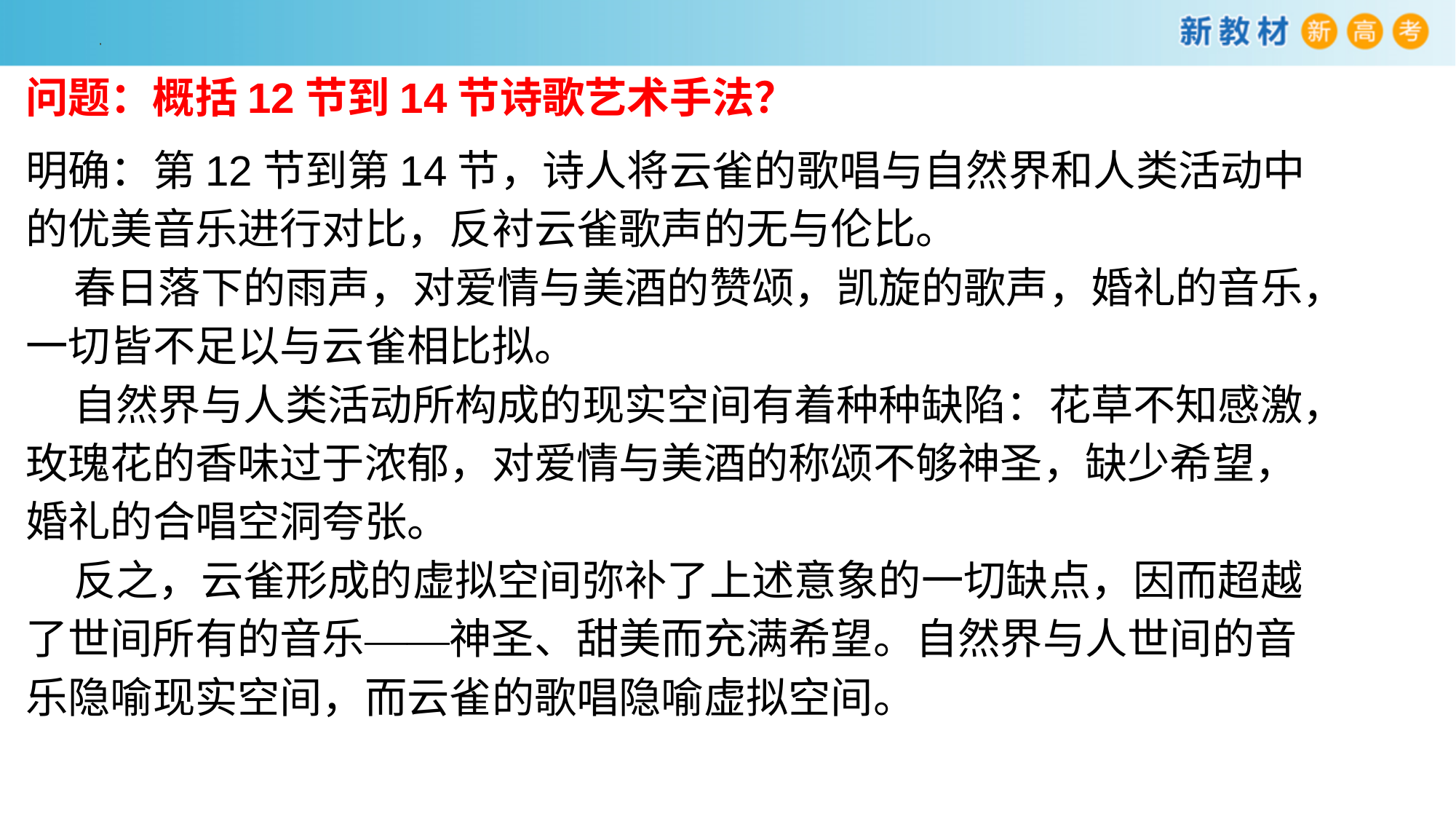

问题：概括12节到14节诗歌艺术手法？
明确：第12节到第14节，诗人将云雀的歌唱与自然界和人类活动中的优美音乐进行对比，反衬云雀歌声的无与伦比。
    春日落下的雨声，对爱情与美酒的赞颂，凯旋的歌声，婚礼的音乐，一切皆不足以与云雀相比拟。
    自然界与人类活动所构成的现实空间有着种种缺陷：花草不知感激，玫瑰花的香味过于浓郁，对爱情与美酒的称颂不够神圣，缺少希望，婚礼的合唱空洞夸张。
    反之，云雀形成的虚拟空间弥补了上述意象的一切缺点，因而超越了世间所有的音乐——神圣、甜美而充满希望。自然界与人世间的音乐隐喻现实空间，而云雀的歌唱隐喻虚拟空间。